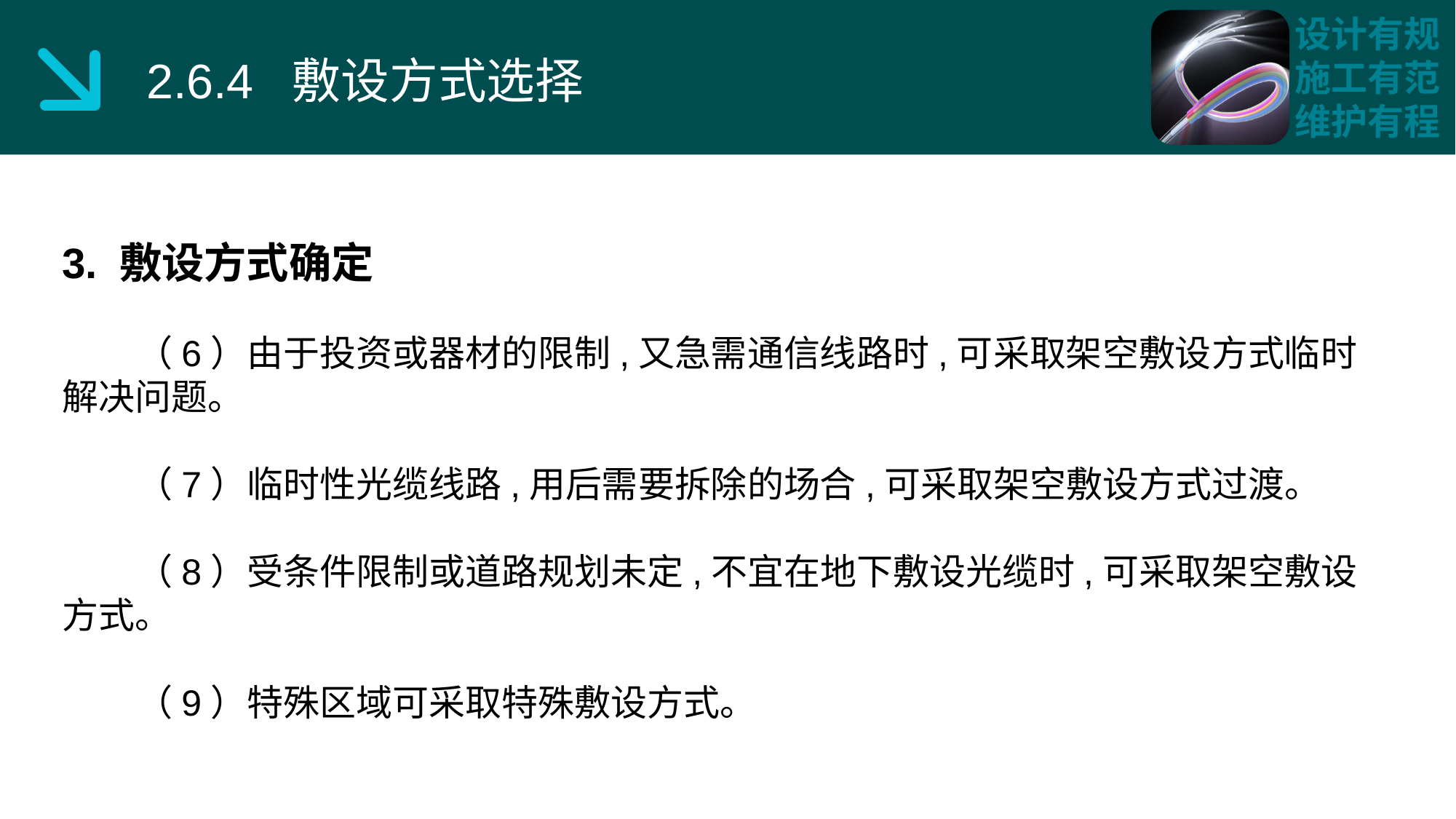

2.6.4  敷设方式选择

3. 敷设方式确定

        （6）由于投资或器材的限制,又急需通信线路时,可采取架空敷设方式临时解决问题。

        （7）临时性光缆线路,用后需要拆除的场合,可采取架空敷设方式过渡。

        （8）受条件限制或道路规划未定,不宜在地下敷设光缆时,可采取架空敷设方式。

        （9）特殊区域可采取特殊敷设方式。